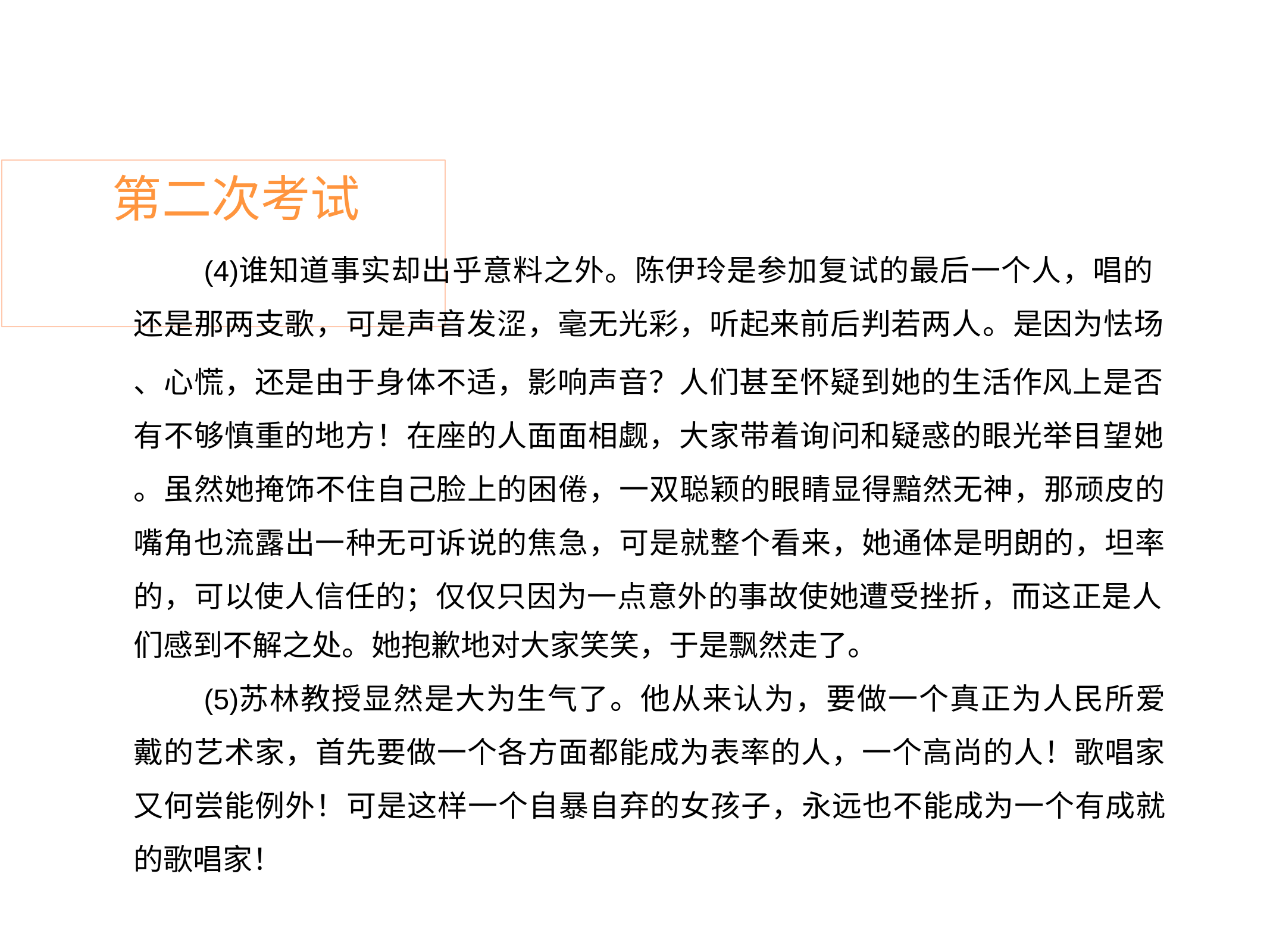

# 第二次考试
谁知道事实却出乎意料之外。陈伊玲是参加复试的最后一个人，唱的 还是那两支歌，可是声音发涩，毫无光彩，听起来前后判若两人。是因为怯场
、心慌，还是由于身体不适，影响声音？人们甚至怀疑到她的生活作风上是否 有不够慎重的地方！在座的人面面相觑，大家带着询问和疑惑的眼光举目望她
。虽然她掩饰不住自己脸上的困倦，一双聪颖的眼睛显得黯然无神，那顽皮的 嘴角也流露出一种无可诉说的焦急，可是就整个看来，她通体是明朗的，坦率 的，可以使人信任的；仅仅只因为一点意外的事故使她遭受挫折，而这正是人
们感到不解之处。她抱歉地对大家笑笑，于是飘然走了。
苏林教授显然是大为生气了。他从来认为，要做一个真正为人民所爱 戴的艺术家，首先要做一个各方面都能成为表率的人，一个高尚的人！歌唱家 又何尝能例外！可是这样一个自暴自弃的女孩子，永远也不能成为一个有成就 的歌唱家！